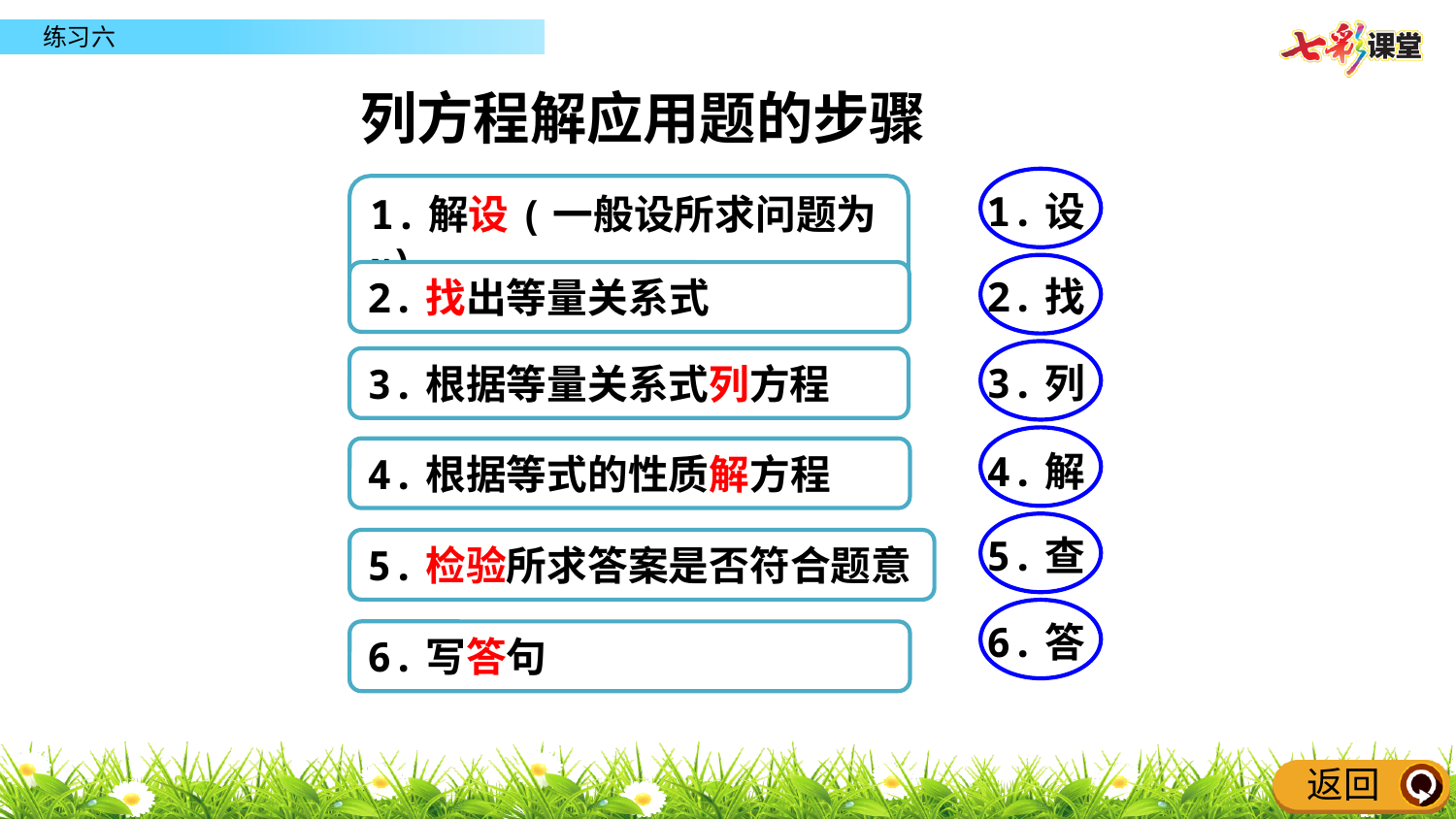

列方程解应用题的步骤

1.解设(一般设所求问题为x)
1.设

2.找出等量关系式
2.找

3.根据等量关系式列方程
3.列

4.根据等式的性质解方程
4.解

5.查
5.检验所求答案是否符合题意

6.答
6.写答句